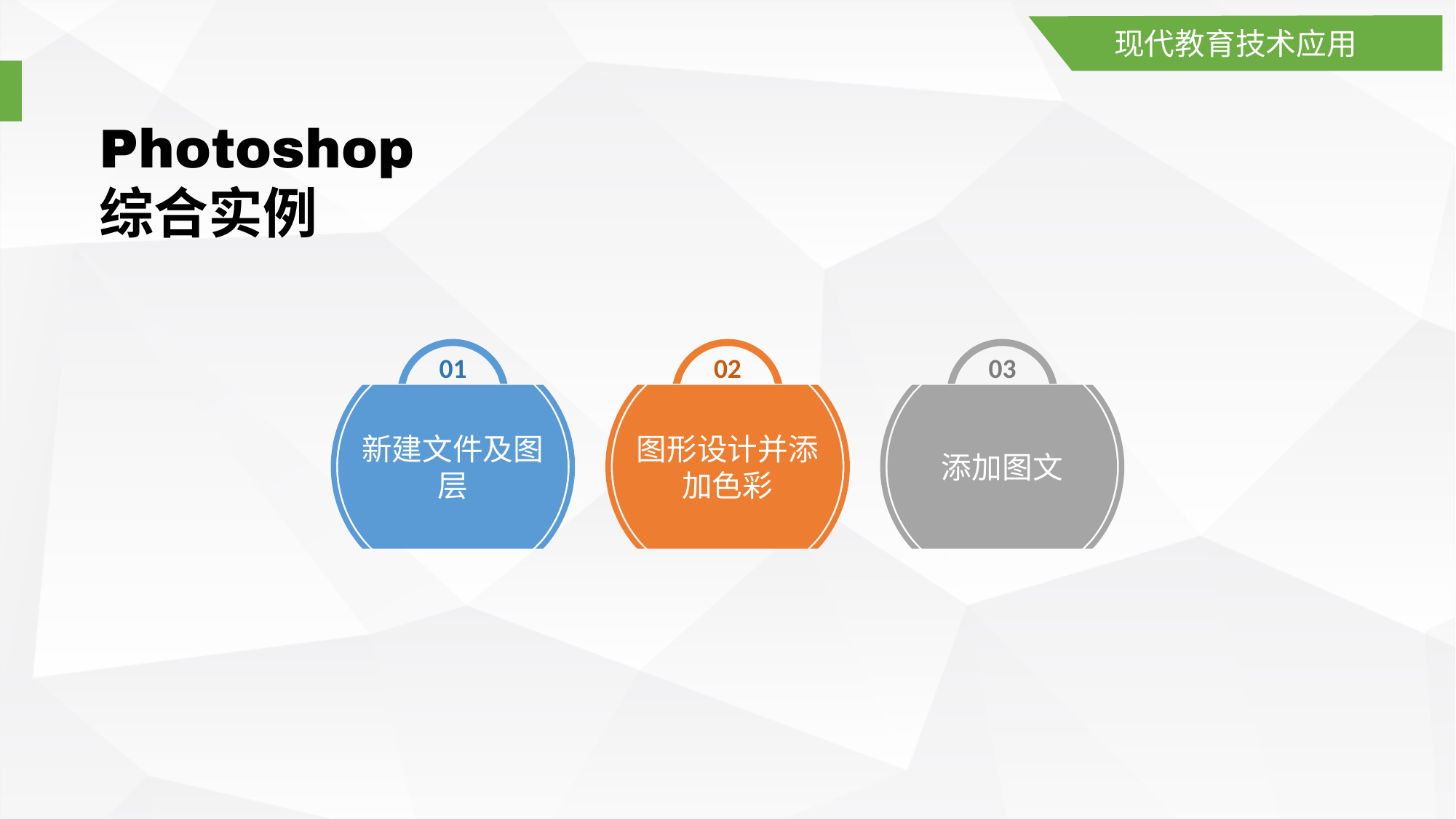

现代教育技术应用

Photoshop
综合实例
01
02
03
新建文件及图层
图形设计并添加色彩
添加图文